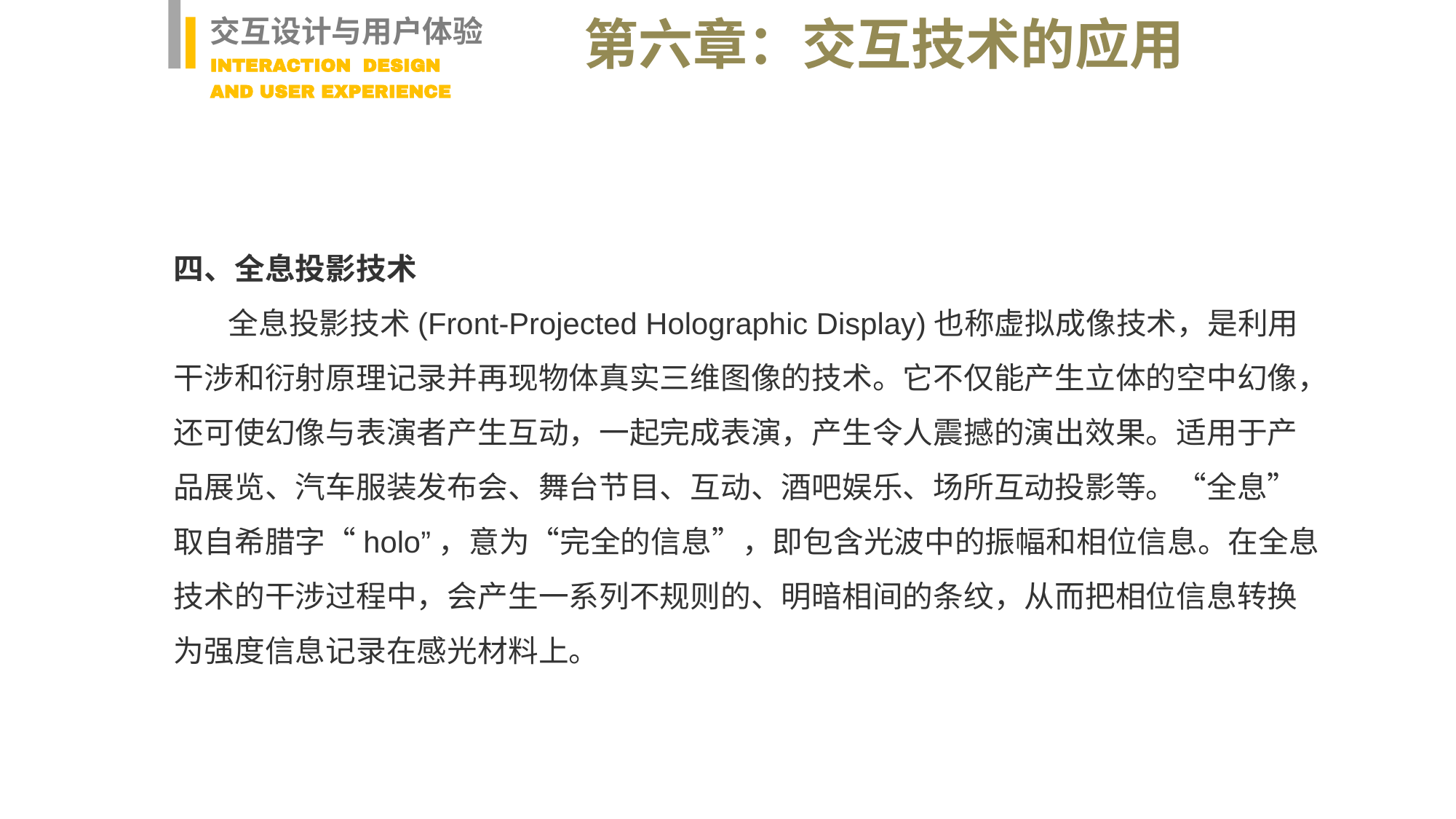

交互设计与用户体验
INTERACTION  DESIGN
AND USER EXPERIENCE
第六章：交互技术的应用

四、全息投影技术
       全息投影技术(Front-Projected Holographic Display)也称虚拟成像技术，是利用干涉和衍射原理记录并再现物体真实三维图像的技术。它不仅能产生立体的空中幻像，还可使幻像与表演者产生互动，一起完成表演，产生令人震撼的演出效果。适用于产品展览、汽车服装发布会、舞台节目、互动、酒吧娱乐、场所互动投影等。“全息”取自希腊字“holo”，意为“完全的信息”，即包含光波中的振幅和相位信息。在全息技术的干涉过程中，会产生一系列不规则的、明暗相间的条纹，从而把相位信息转换为强度信息记录在感光材料上。